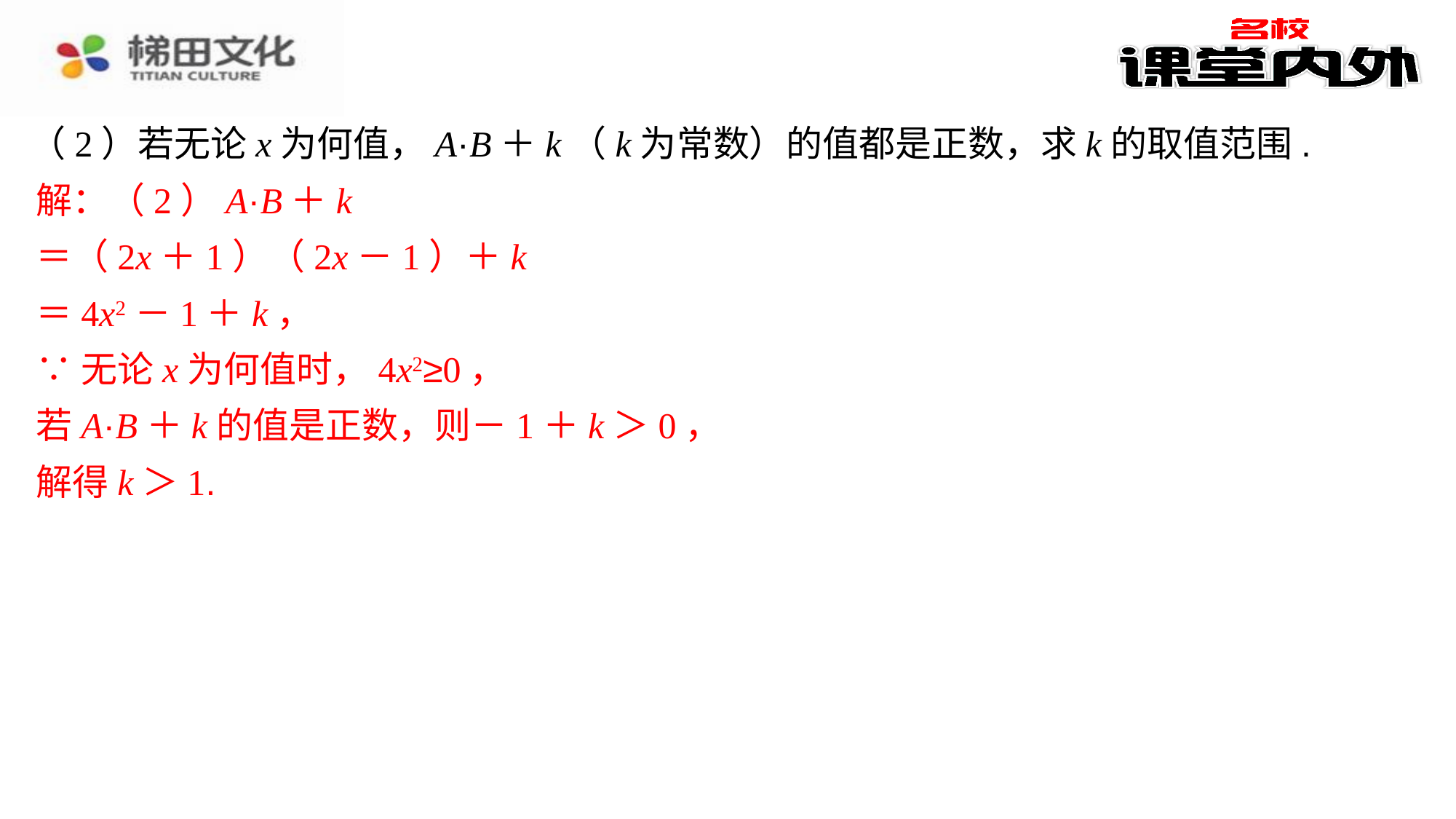

（2）若无论x为何值，A·B＋k（k为常数）的值都是正数，求k的取值范围.
解：（2）A·B＋k
＝（2x＋1）（2x－1）＋k
＝4x2－1＋k，
∵无论x为何值时，4x2≥0，
若A·B＋k的值是正数，则－1＋k＞0，
解得k＞1.